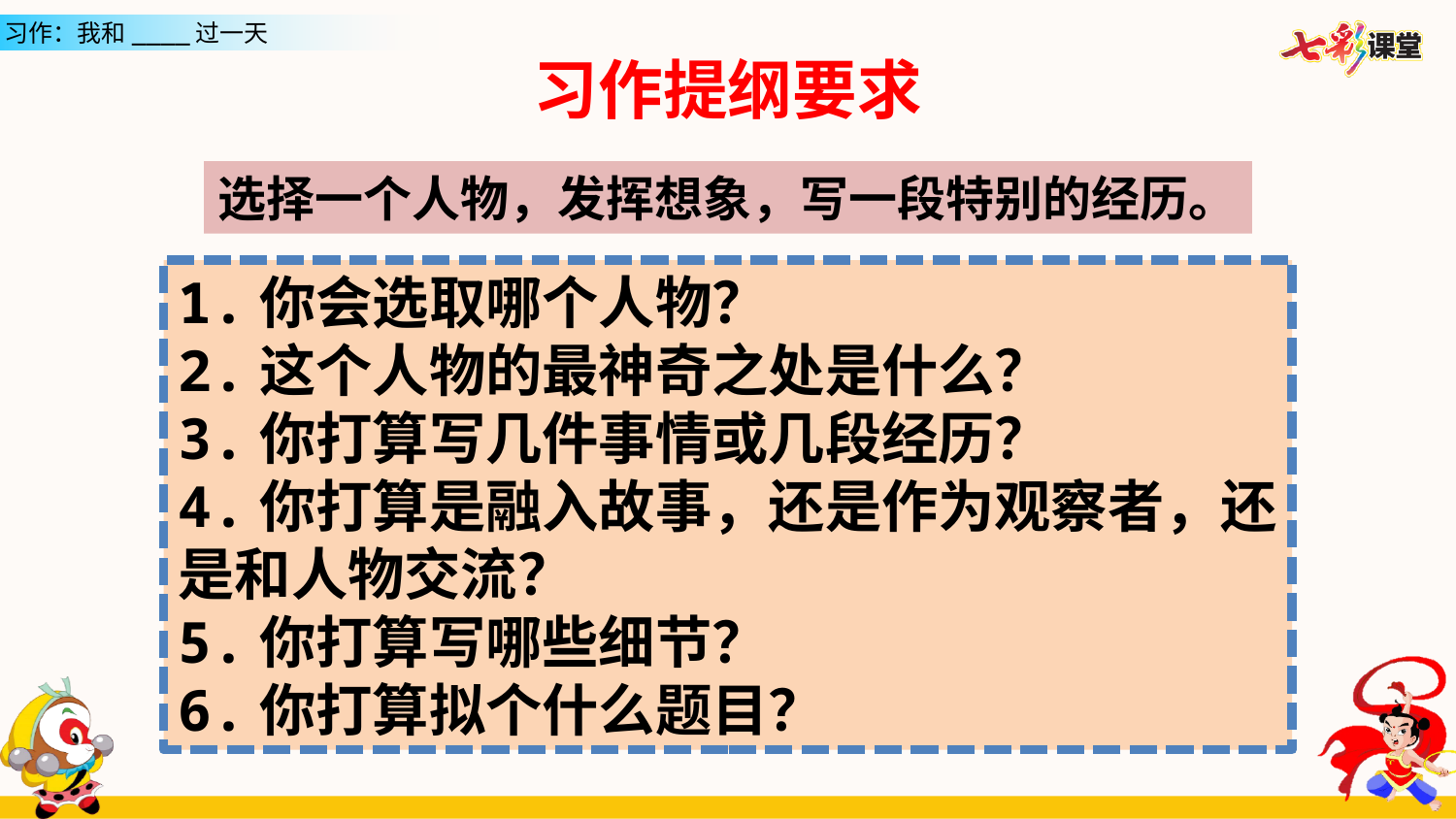

习作提纲要求
选择一个人物，发挥想象，写一段特别的经历。
1.你会选取哪个人物？
2.这个人物的最神奇之处是什么？
3.你打算写几件事情或几段经历？
4.你打算是融入故事，还是作为观察者，还是和人物交流？
5.你打算写哪些细节？
6.你打算拟个什么题目？